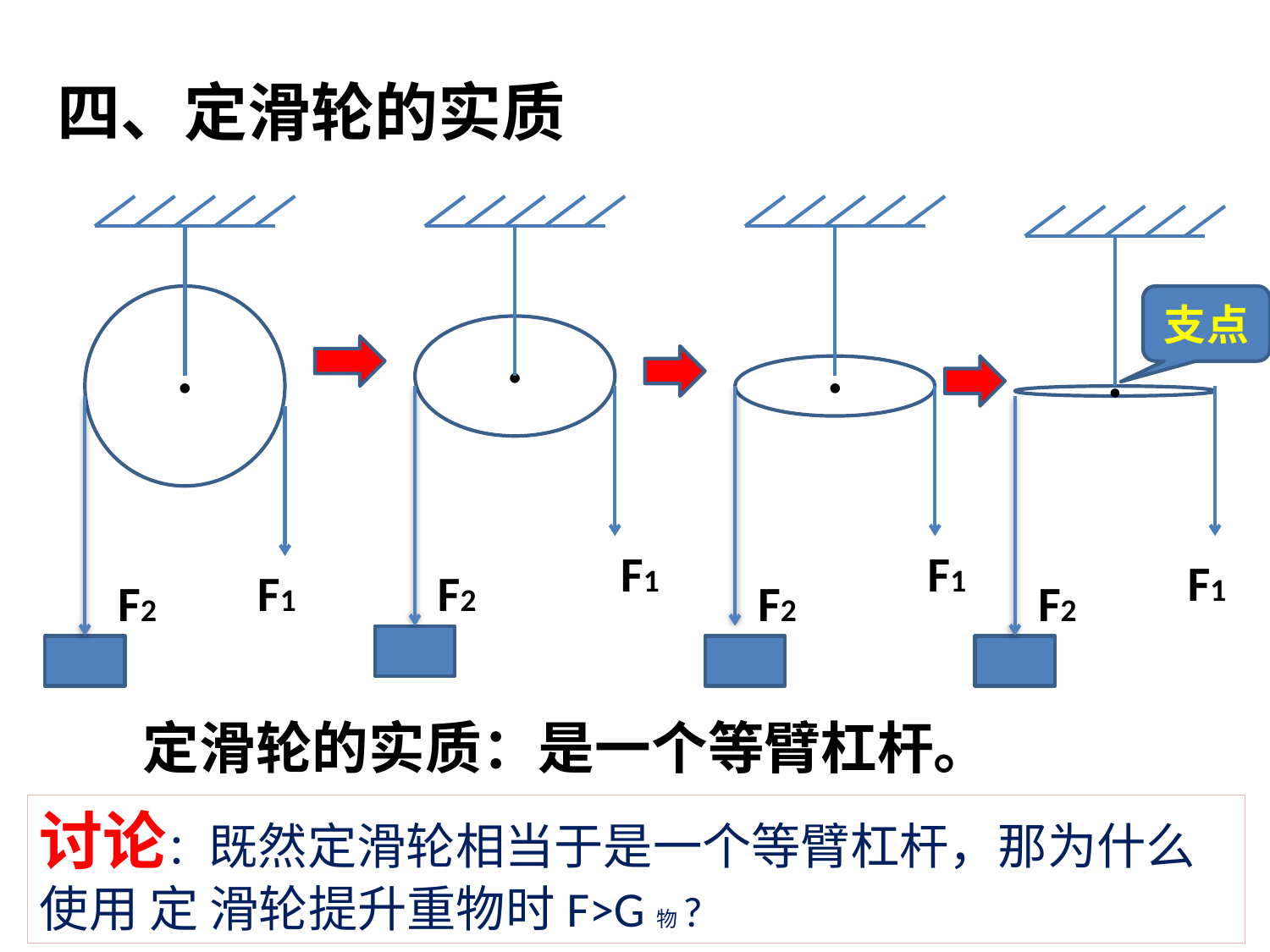

四、定滑轮的实质
●
支点
●

●

●
F1
F1
F1
F1
F2
F2
F2
F2

定滑轮的实质：是一个等臂杠杆。
讨论：既然定滑轮相当于是一个等臂杠杆，那为什么使用 定 滑轮提升重物时F>G物?